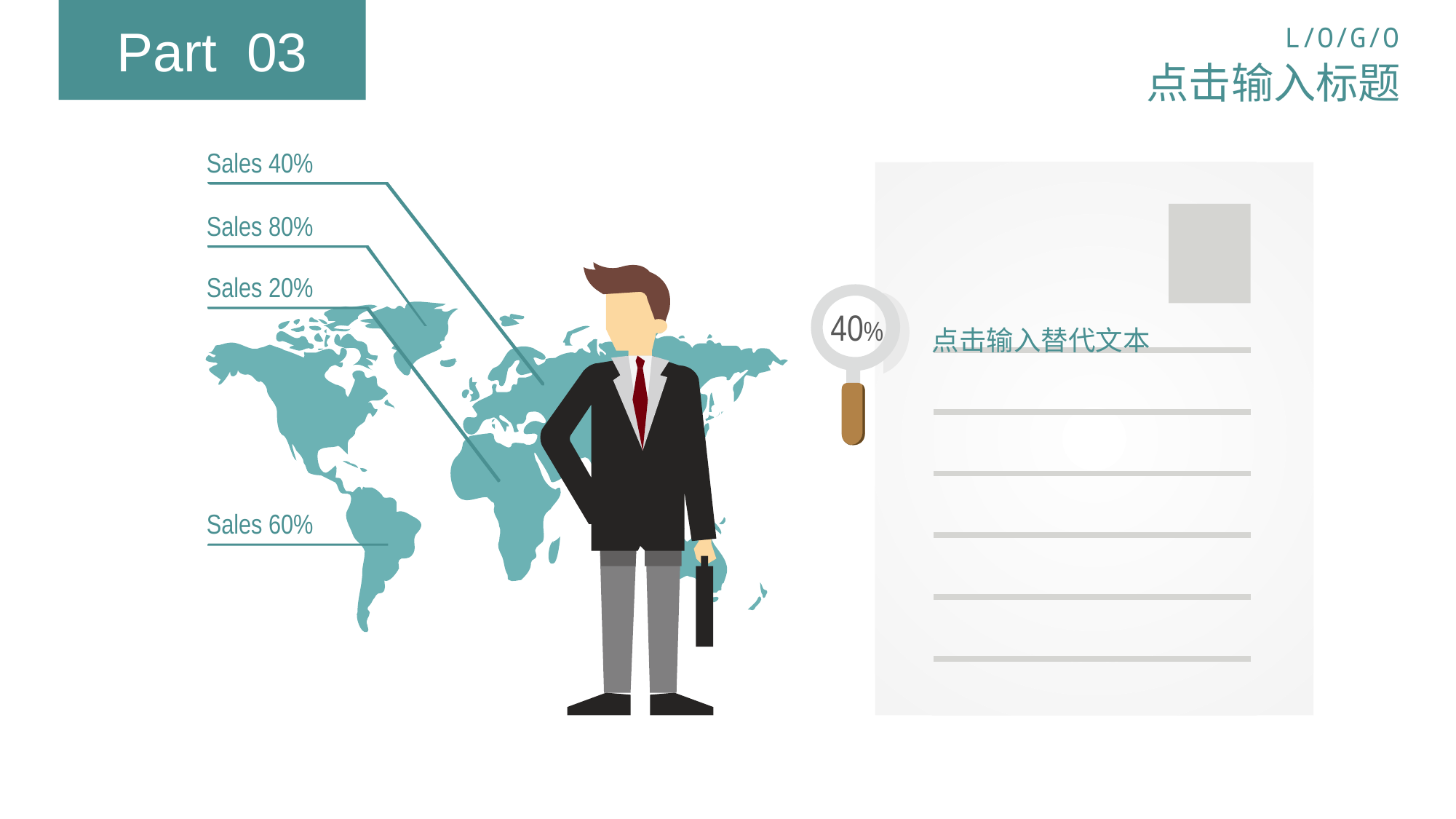

Part  03
L/O/G/O
点击输入标题
Sales 40%

Sales 80%
Sales 20%
Sales 60%

点击输入替代文本

40%